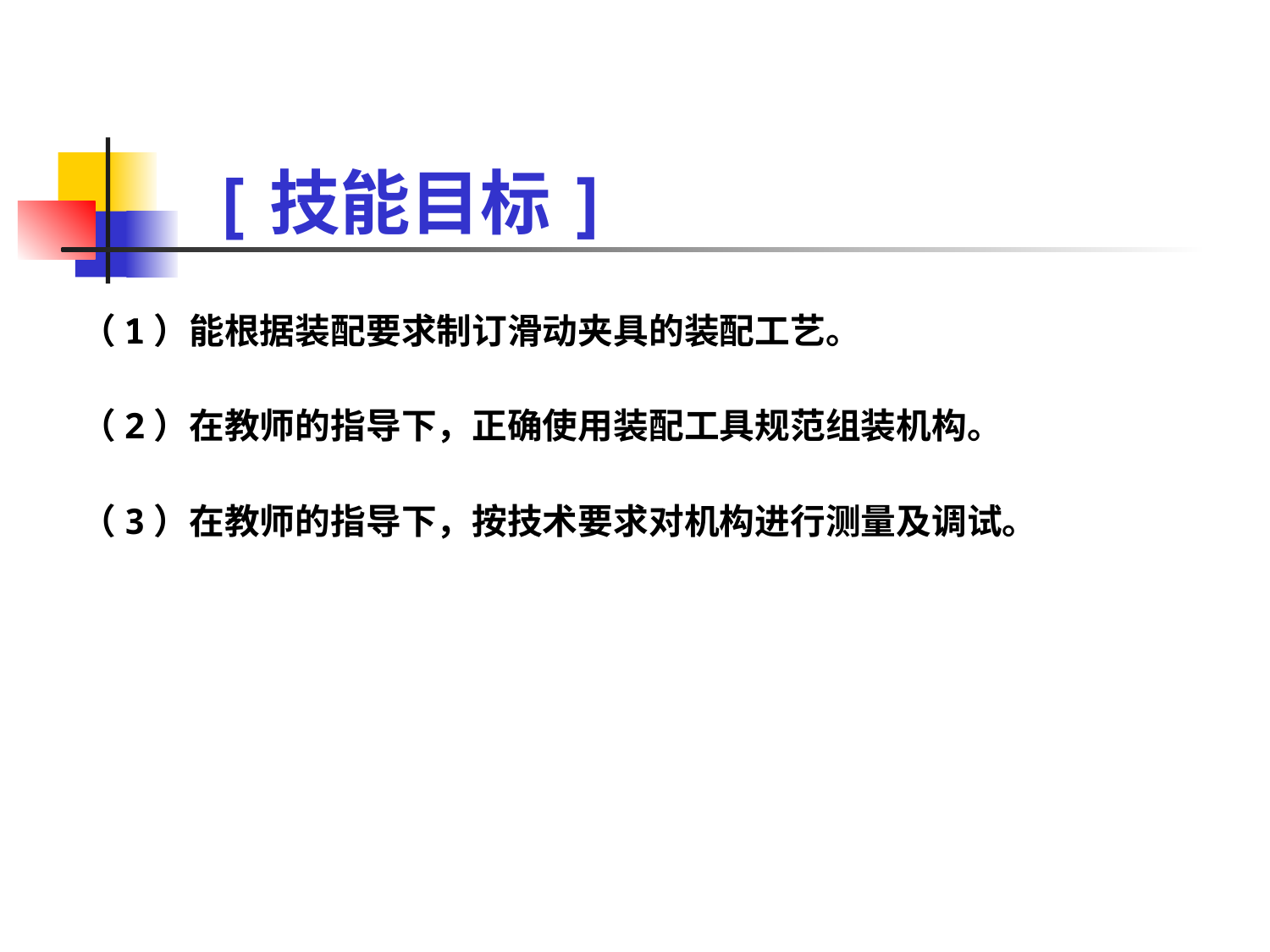

# [技能目标]
（1）能根据装配要求制订滑动夹具的装配工艺。
（2）在教师的指导下，正确使用装配工具规范组装机构。
（3）在教师的指导下，按技术要求对机构进行测量及调试。